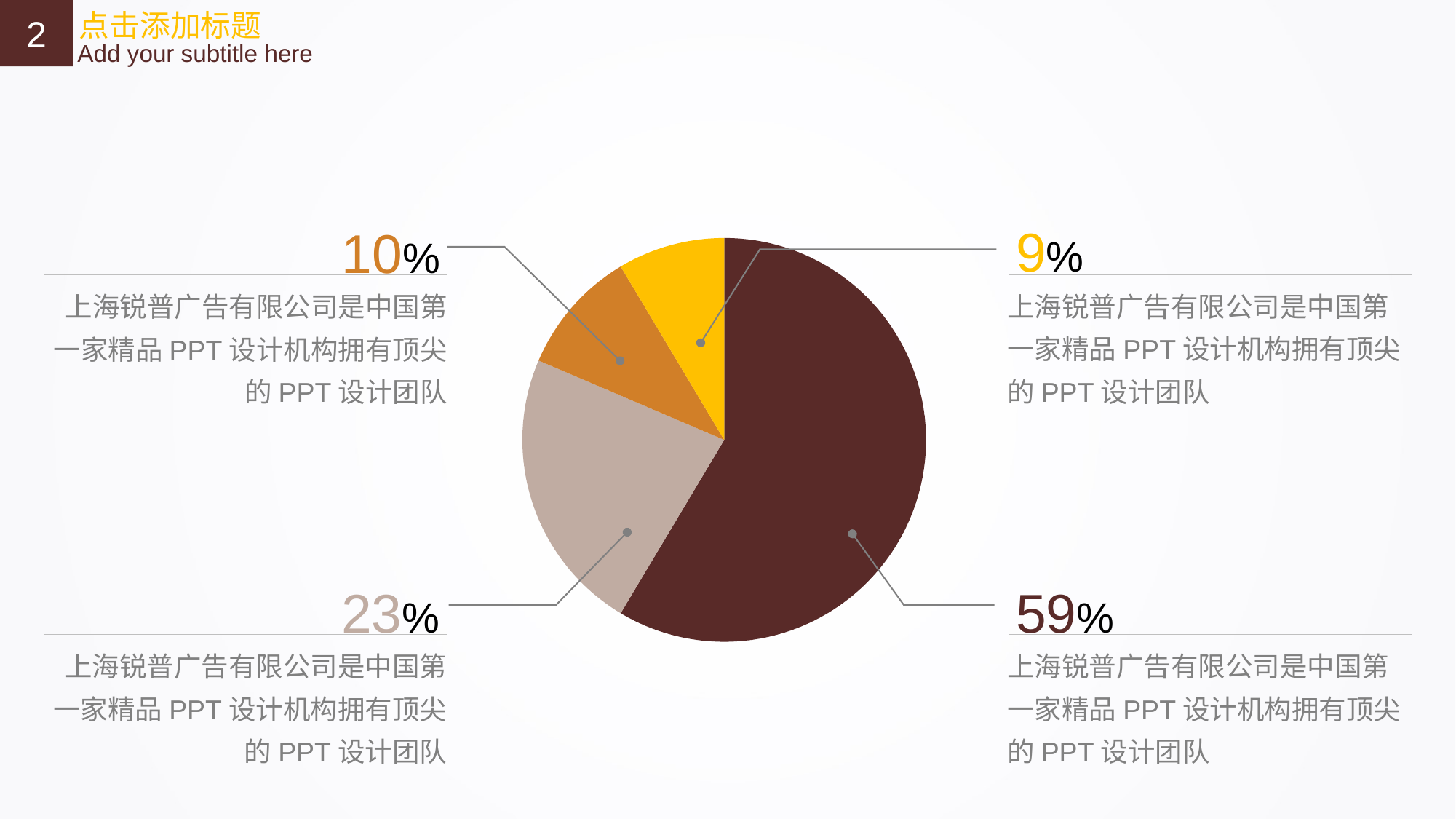

2
点击添加标题
Add your subtitle here
9%
上海锐普广告有限公司是中国第一家精品PPT设计机构拥有顶尖的PPT设计团队
10%
上海锐普广告有限公司是中国第一家精品PPT设计机构拥有顶尖的PPT设计团队

### Chart

| Category | 销售额 |
|---|---|
| 第一季度 | 8.2 |
| 第二季度 | 3.2 |
| 第三季度 | 1.4 |
| 第四季度 | 1.2 |

23%
上海锐普广告有限公司是中国第一家精品PPT设计机构拥有顶尖的PPT设计团队
59%
上海锐普广告有限公司是中国第一家精品PPT设计机构拥有顶尖的PPT设计团队